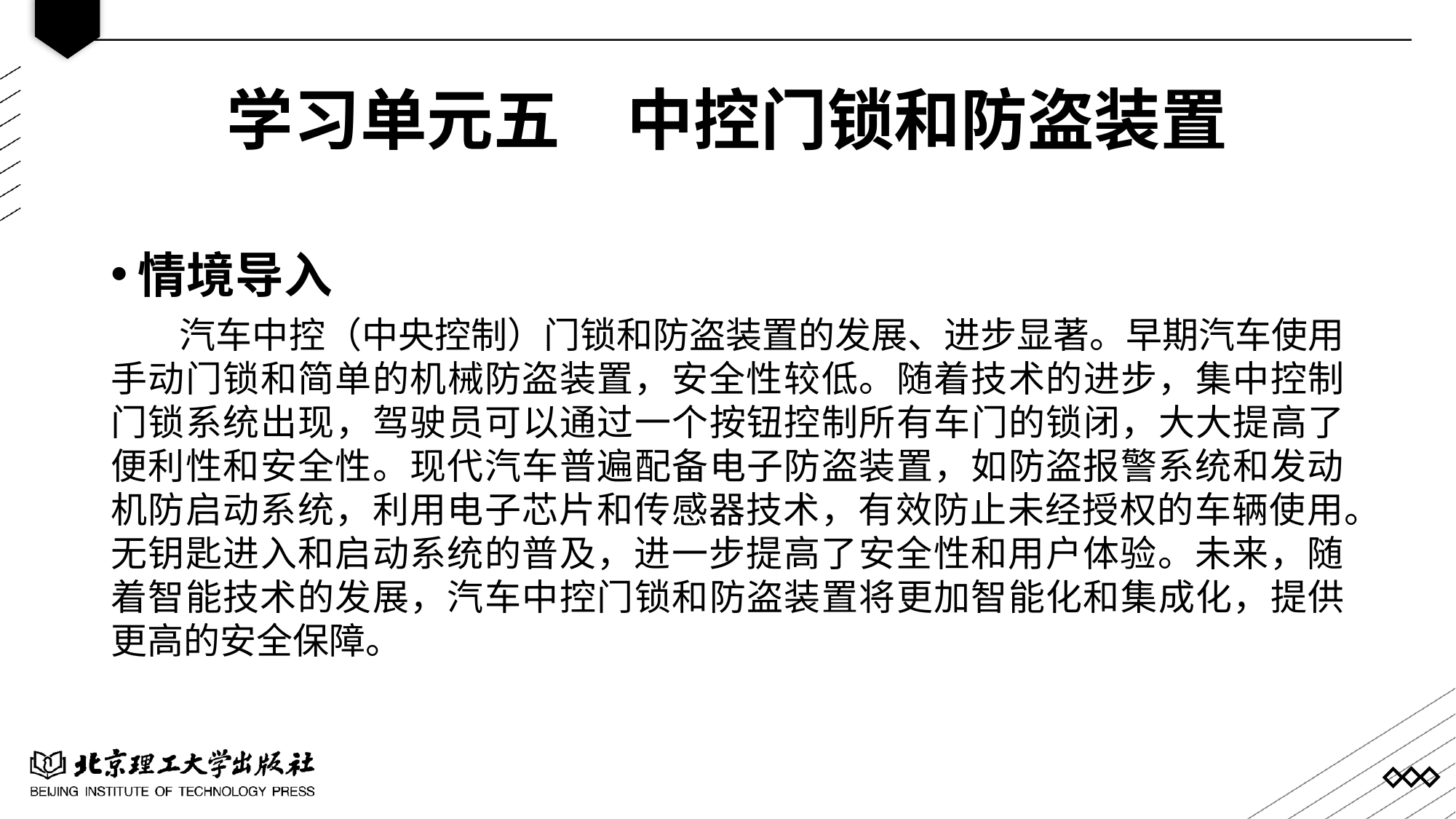

学习单元五　中控门锁和防盗装置
情境导入
汽车中控（中央控制）门锁和防盗装置的发展、进步显著。早期汽车使用手动门锁和简单的机械防盗装置，安全性较低。随着技术的进步，集中控制门锁系统出现，驾驶员可以通过一个按钮控制所有车门的锁闭，大大提高了便利性和安全性。现代汽车普遍配备电子防盗装置，如防盗报警系统和发动机防启动系统，利用电子芯片和传感器技术，有效防止未经授权的车辆使用。无钥匙进入和启动系统的普及，进一步提高了安全性和用户体验。未来，随着智能技术的发展，汽车中控门锁和防盗装置将更加智能化和集成化，提供更高的安全保障。